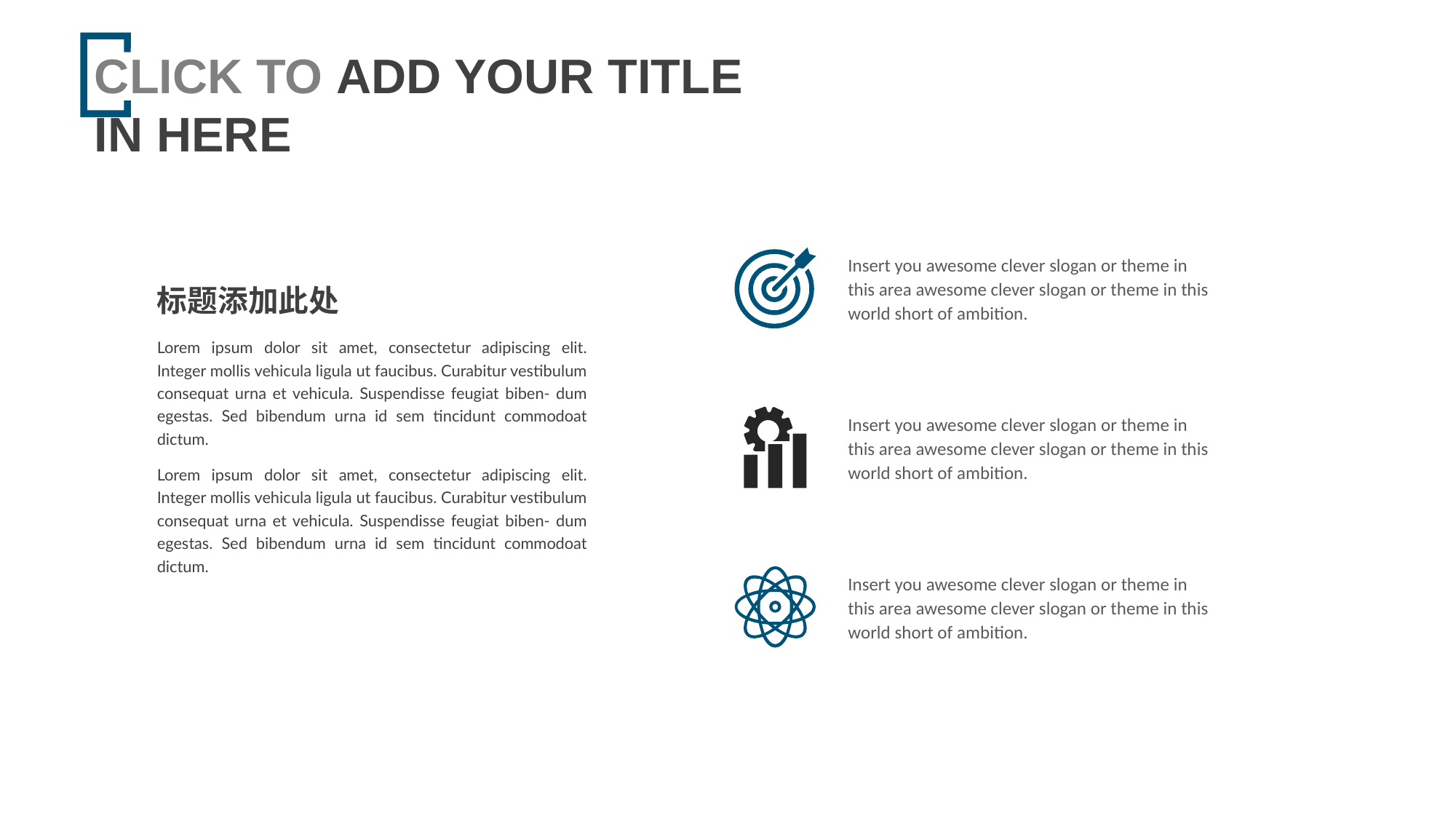

CLICK TO ADD YOUR TITLE IN HERE
e7d195523061f1c01ef2b70529884c179423570dbaad84926380ABC1F97BAEF0C8FC051856578EAB7874501A1FFE158C4981707381814BCC4D9A8E3554438DEE4FBCF5A5B4D2A8B0989AB57E8BAC65EB77E2D09FF131CC59EA9E4A9D8C5193CF33B4C665D9FFCB9FD5BF1978DE4ABAE5EDC832CC76654DC8A3C49933D22DDA1F036BB0B658159A33
Insert you awesome clever slogan or theme in this area awesome clever slogan or theme in this world short of ambition.

标题添加此处
Lorem ipsum dolor sit amet, consectetur adipiscing elit. Integer mollis vehicula ligula ut faucibus. Curabitur vestibulum consequat urna et vehicula. Suspendisse feugiat biben- dum egestas. Sed bibendum urna id sem tincidunt commodoat dictum.
Lorem ipsum dolor sit amet, consectetur adipiscing elit. Integer mollis vehicula ligula ut faucibus. Curabitur vestibulum consequat urna et vehicula. Suspendisse feugiat biben- dum egestas. Sed bibendum urna id sem tincidunt commodoat dictum.
Insert you awesome clever slogan or theme in this area awesome clever slogan or theme in this world short of ambition.

Insert you awesome clever slogan or theme in this area awesome clever slogan or theme in this world short of ambition.